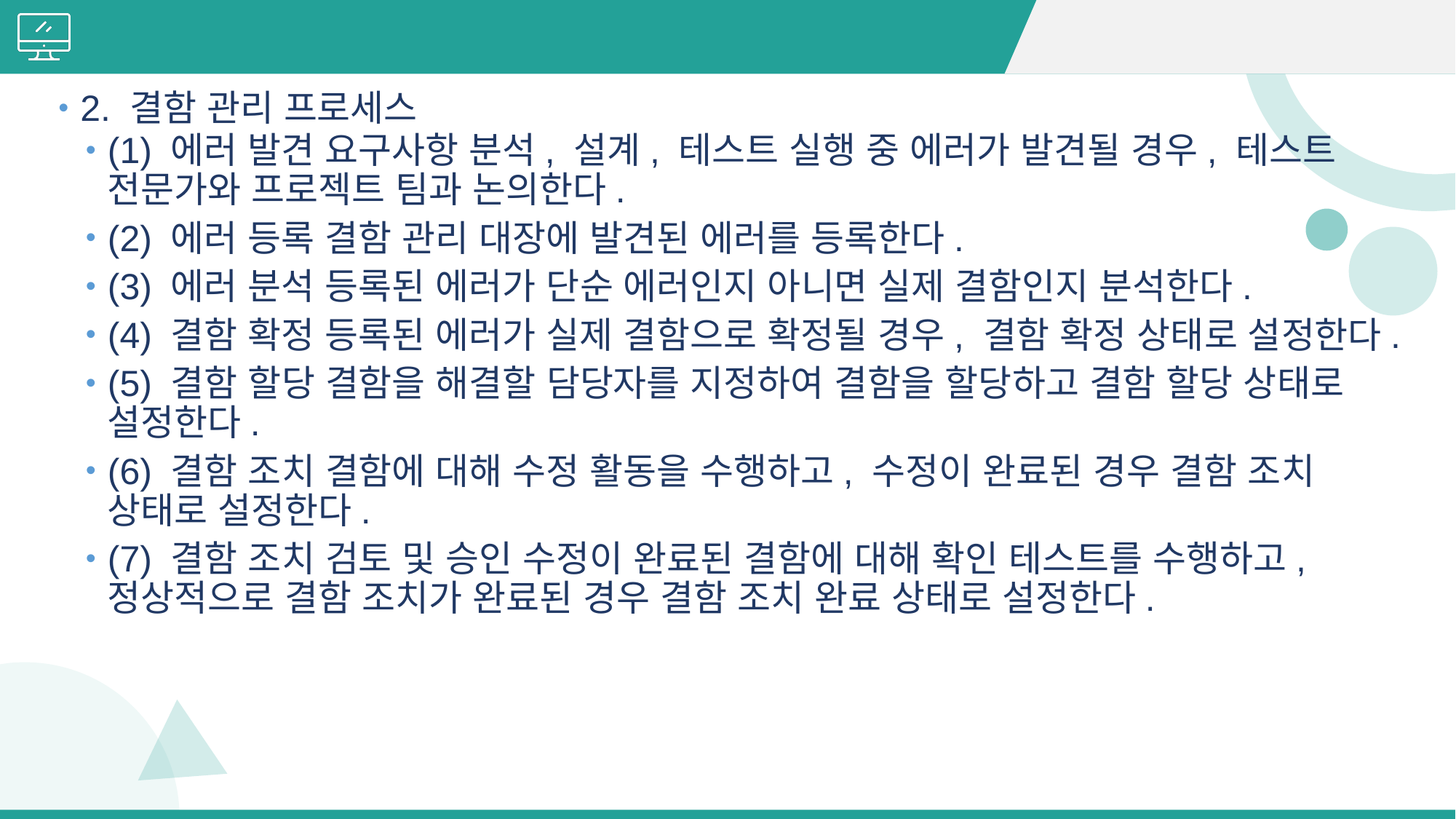

#
2. 결함 관리 프로세스
(1) 에러 발견 요구사항 분석, 설계, 테스트 실행 중 에러가 발견될 경우, 테스트 전문가와 프로젝트 팀과 논의한다.
(2) 에러 등록 결함 관리 대장에 발견된 에러를 등록한다.
(3) 에러 분석 등록된 에러가 단순 에러인지 아니면 실제 결함인지 분석한다.
(4) 결함 확정 등록된 에러가 실제 결함으로 확정될 경우, 결함 확정 상태로 설정한다.
(5) 결함 할당 결함을 해결할 담당자를 지정하여 결함을 할당하고 결함 할당 상태로 설정한다.
(6) 결함 조치 결함에 대해 수정 활동을 수행하고, 수정이 완료된 경우 결함 조치 상태로 설정한다.
(7) 결함 조치 검토 및 승인 수정이 완료된 결함에 대해 확인 테스트를 수행하고, 정상적으로 결함 조치가 완료된 경우 결함 조치 완료 상태로 설정한다.